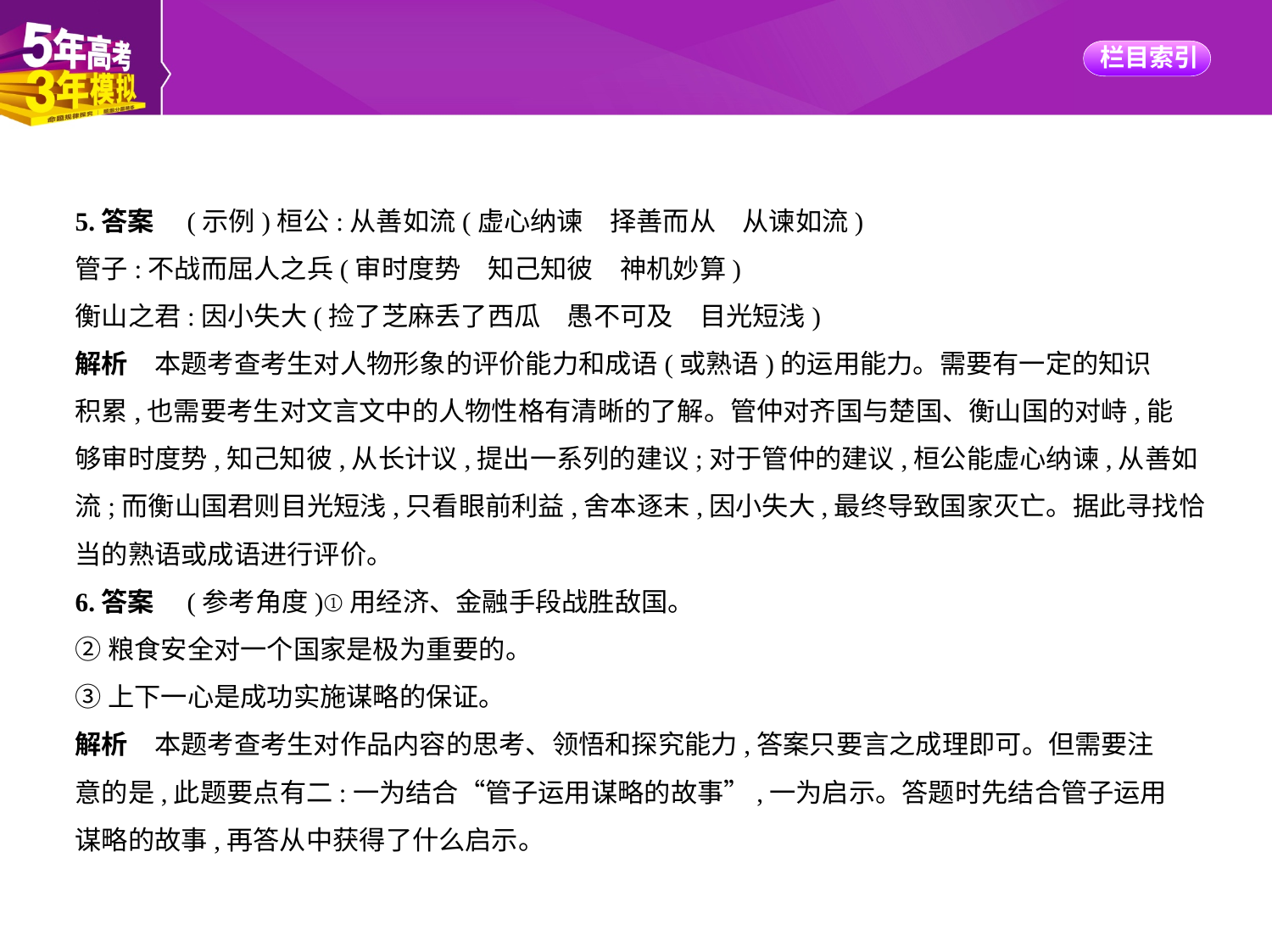

5.答案　(示例)桓公:从善如流(虚心纳谏　择善而从　从谏如流)
管子:不战而屈人之兵(审时度势　知己知彼　神机妙算)
衡山之君:因小失大(捡了芝麻丢了西瓜　愚不可及　目光短浅)
解析　本题考查考生对人物形象的评价能力和成语(或熟语)的运用能力。需要有一定的知识
积累,也需要考生对文言文中的人物性格有清晰的了解。管仲对齐国与楚国、衡山国的对峙,能
够审时度势,知己知彼,从长计议,提出一系列的建议;对于管仲的建议,桓公能虚心纳谏,从善如
流;而衡山国君则目光短浅,只看眼前利益,舍本逐末,因小失大,最终导致国家灭亡。据此寻找恰
当的熟语或成语进行评价。
6.答案　(参考角度)①用经济、金融手段战胜敌国。
②粮食安全对一个国家是极为重要的。
③上下一心是成功实施谋略的保证。
解析　本题考查考生对作品内容的思考、领悟和探究能力,答案只要言之成理即可。但需要注
意的是,此题要点有二:一为结合“管子运用谋略的故事”,一为启示。答题时先结合管子运用
谋略的故事,再答从中获得了什么启示。